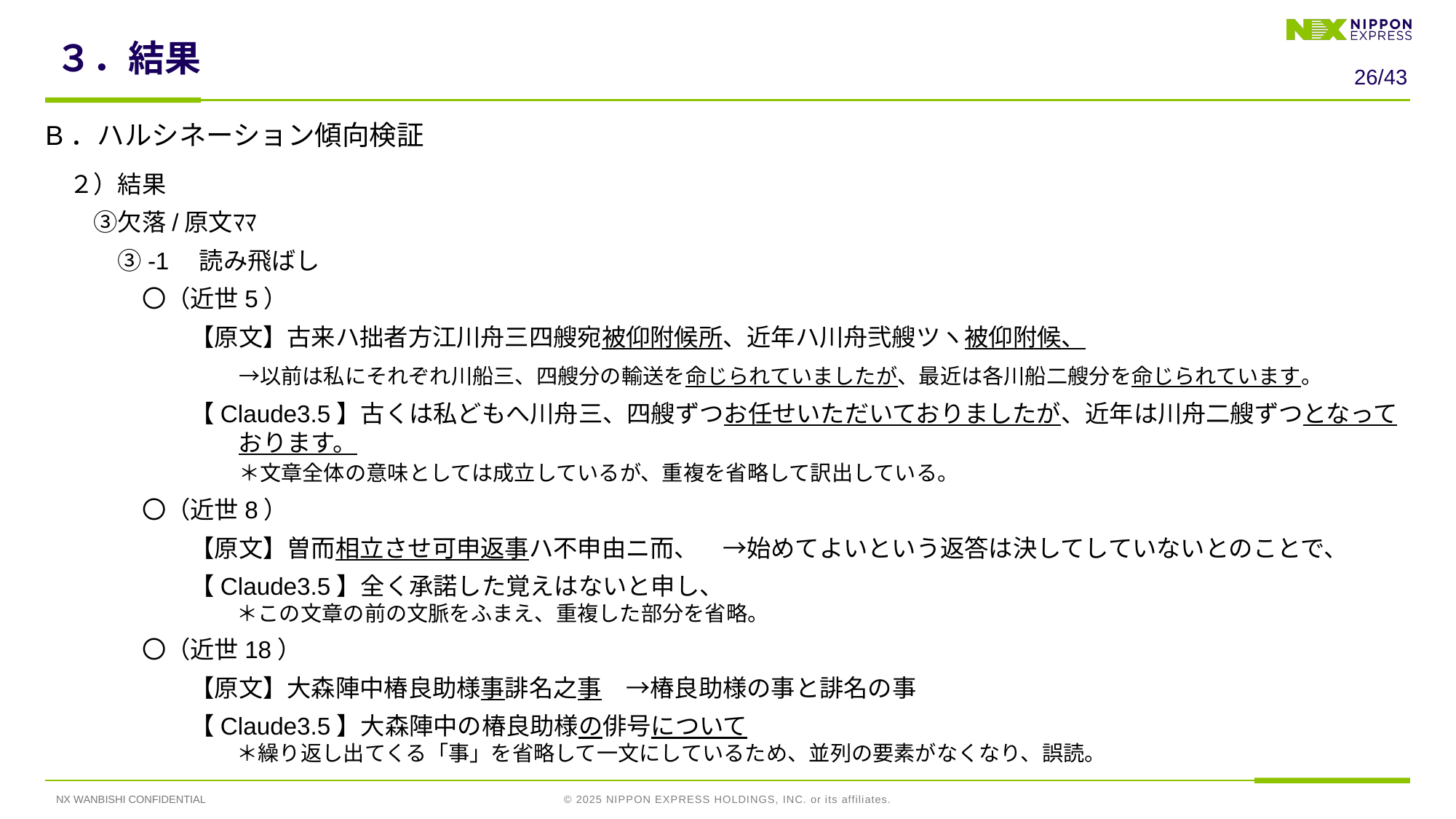

# ３．結果
26/43
B．ハルシネーション傾向検証
　２）結果
　　③欠落/原文ﾏﾏ
　　　③-1　読み飛ばし
　　　　〇（近世5）
　　　　　　【原文】古来ハ拙者方江川舟三四艘宛被仰附候所、近年ハ川舟弐艘ツヽ被仰附候、
　　　　　　　　→以前は私にそれぞれ川船三、四艘分の輸送を命じられていましたが、最近は各川船二艘分を命じられています。
　　　　　　【Claude3.5】古くは私どもへ川舟三、四艘ずつお任せいただいておりましたが、近年は川舟二艘ずつとなっております。
　　　　　　　　＊文章全体の意味としては成立しているが、重複を省略して訳出している。
　　　　〇（近世8）
　　　　　　【原文】曽而相立させ可申返事ハ不申由ニ而、　→始めてよいという返答は決してしていないとのことで、
　　　　　　【Claude3.5】全く承諾した覚えはないと申し、
　　　　　　　　　＊この文章の前の文脈をふまえ、重複した部分を省略。
　　　　〇（近世18）
　　　　　　【原文】大森陣中椿良助様事誹名之事　→椿良助様の事と誹名の事
　　　　　　【Claude3.5】大森陣中の椿良助様の俳号について
　　　　　　　　　＊繰り返し出てくる「事」を省略して一文にしているため、並列の要素がなくなり、誤読。

NX WANBISHI CONFIDENTIAL